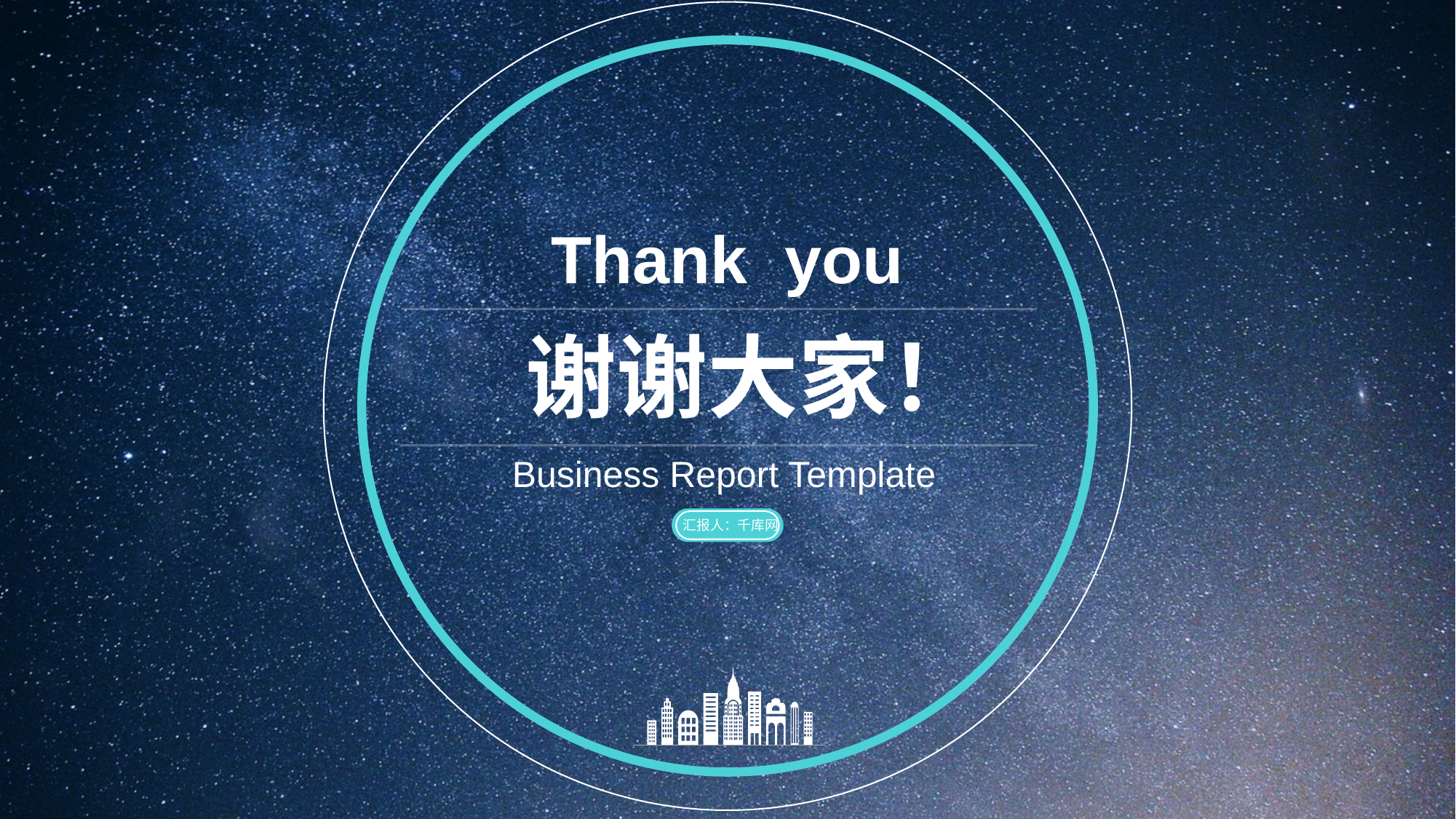

Thank  you
谢谢大家！
Business Report Template

汇报人：千库网